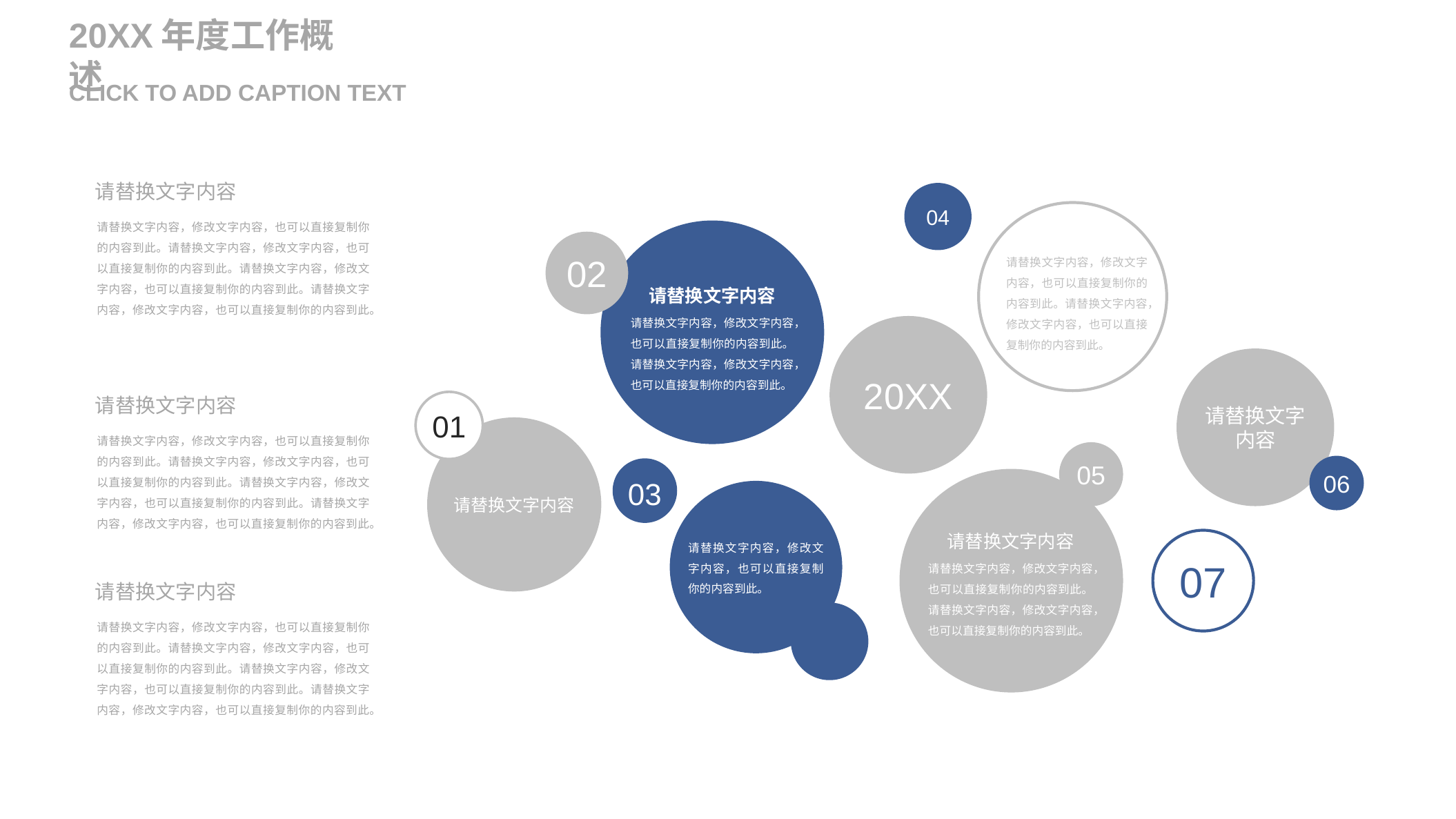

20XX年度工作概述
CLICK TO ADD CAPTION TEXT
请替换文字内容
04

请替换文字内容，修改文字内容，也可以直接复制你的内容到此。请替换文字内容，修改文字内容，也可以直接复制你的内容到此。请替换文字内容，修改文字内容，也可以直接复制你的内容到此。请替换文字内容，修改文字内容，也可以直接复制你的内容到此。

请替换文字内容
请替换文字内容，修改文字内容，也可以直接复制你的内容到此。请替换文字内容，修改文字内容，也可以直接复制你的内容到此。
02
请替换文字内容，修改文字内容，也可以直接复制你的内容到此。请替换文字内容，修改文字内容，也可以直接复制你的内容到此。
20XX
请替换文字内容
01
请替换文字内容
请替换文字内容
请替换文字内容，修改文字内容，也可以直接复制你的内容到此。请替换文字内容，修改文字内容，也可以直接复制你的内容到此。请替换文字内容，修改文字内容，也可以直接复制你的内容到此。请替换文字内容，修改文字内容，也可以直接复制你的内容到此。
05
06
03

请替换文字内容
请替换文字内容，修改文字内容，也可以直接复制你的内容到此。请替换文字内容，修改文字内容，也可以直接复制你的内容到此。

07
请替换文字内容，修改文字内容，也可以直接复制你的内容到此。
请替换文字内容

请替换文字内容，修改文字内容，也可以直接复制你的内容到此。请替换文字内容，修改文字内容，也可以直接复制你的内容到此。请替换文字内容，修改文字内容，也可以直接复制你的内容到此。请替换文字内容，修改文字内容，也可以直接复制你的内容到此。